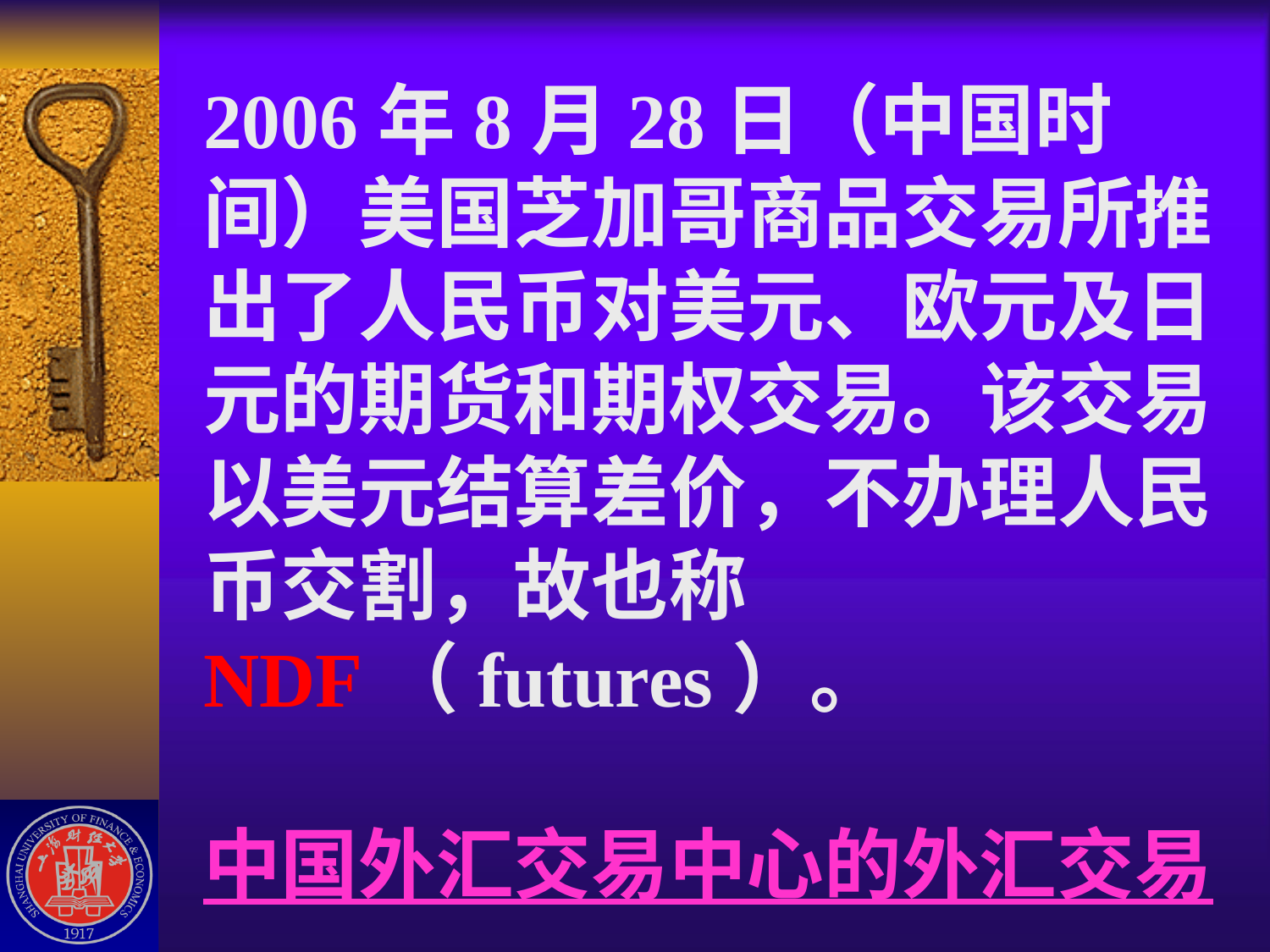

# 2006年8月28日（中国时间）美国芝加哥商品交易所推出了人民币对美元、欧元及日元的期货和期权交易。该交易以美元结算差价，不办理人民币交割，故也称NDF（futures）。 中国外汇交易中心的外汇交易